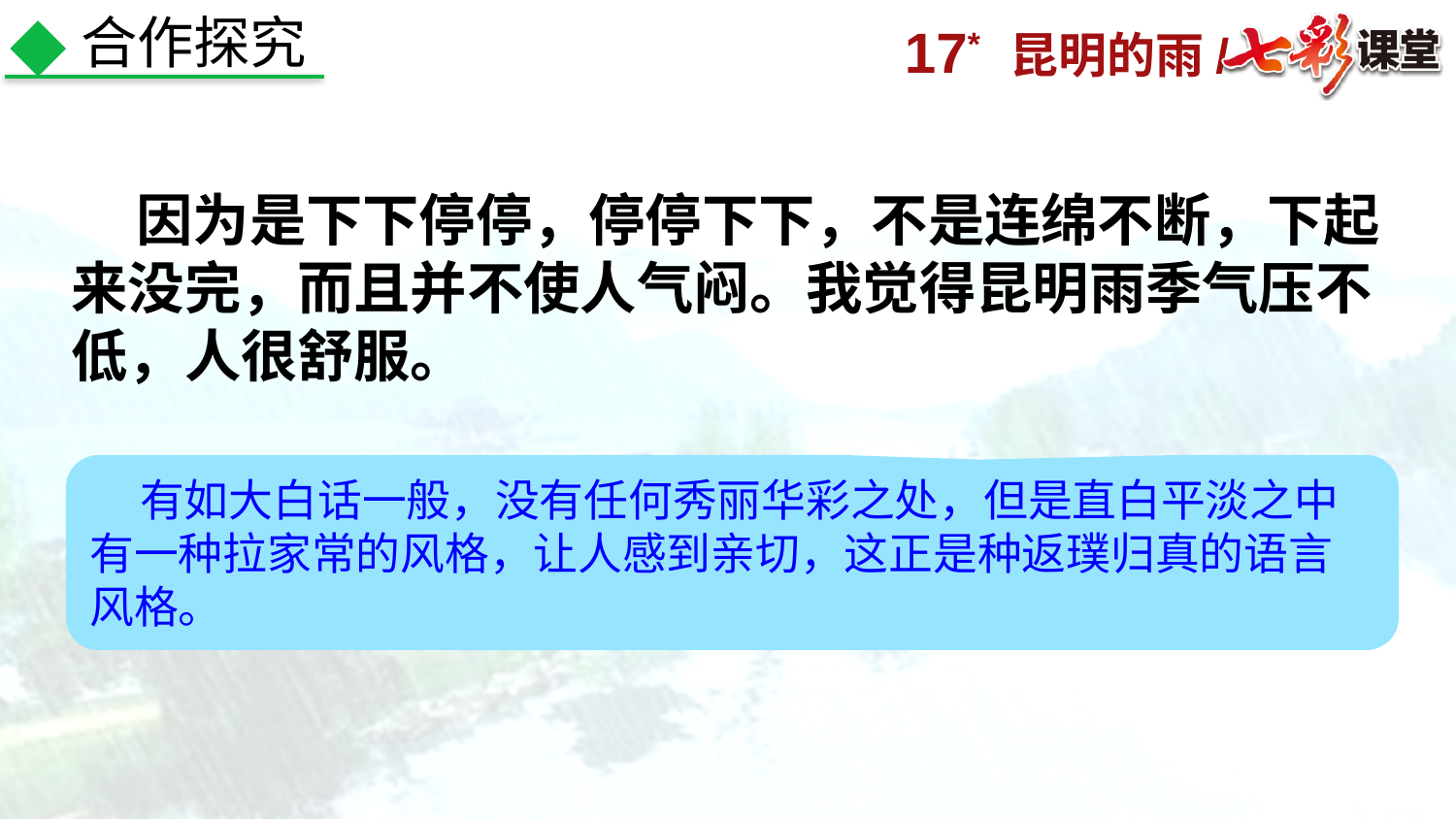

合作探究

    因为是下下停停，停停下下，不是连绵不断，下起来没完，而且并不使人气闷。我觉得昆明雨季气压不低，人很舒服。
    有如大白话一般，没有任何秀丽华彩之处，但是直白平淡之中有一种拉家常的风格，让人感到亲切，这正是种返璞归真的语言风格。